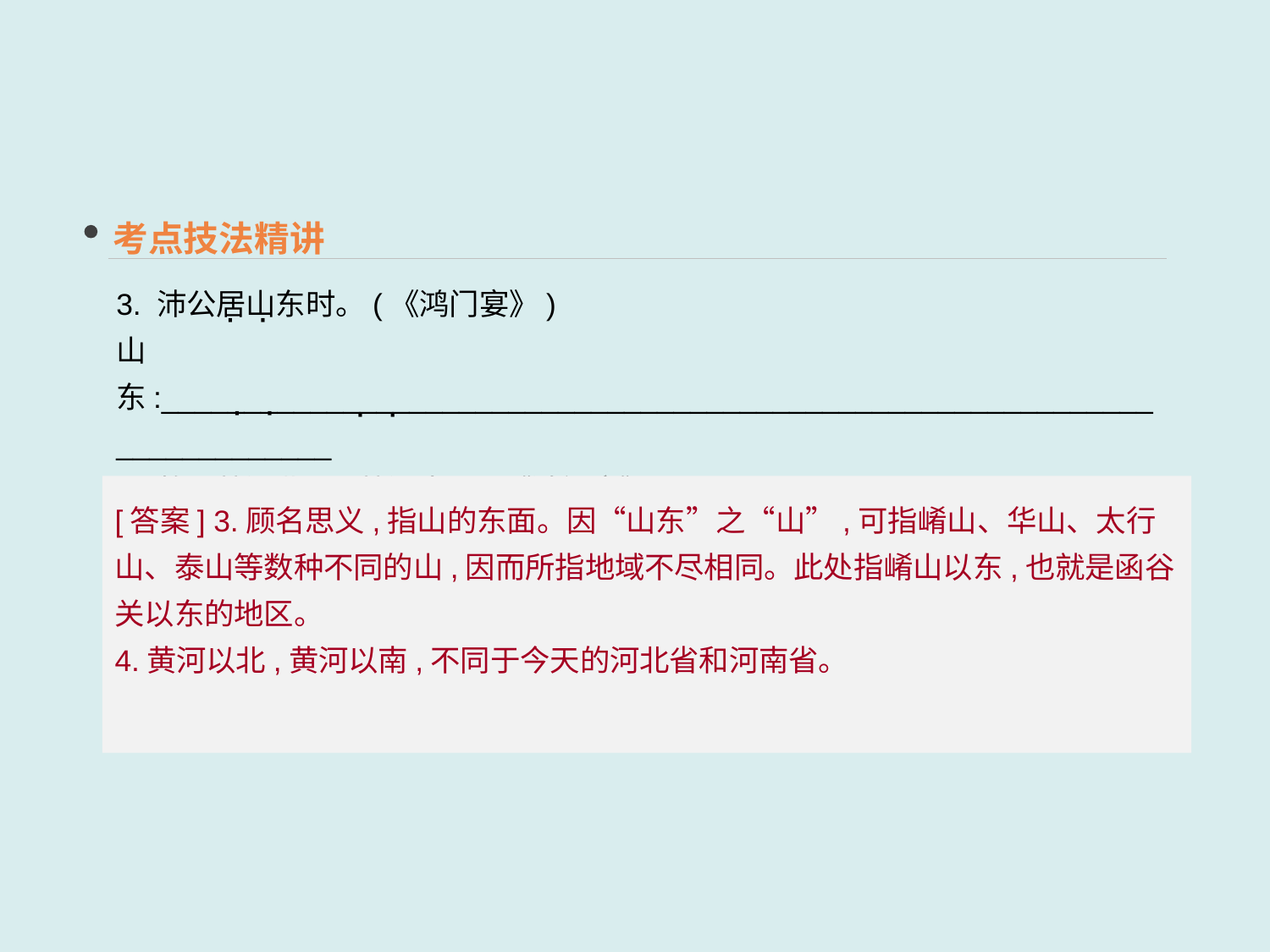

考点技法精讲

3. 沛公居山东时。(《鸿门宴》)
山东:_________________________________________________________________________
4. 将军战河北,臣战河南。(《鸿门宴》)
河北、河南: __________________________________________________________________

 ·  ·
 ·  ·
 ·  ·

[答案] 3.顾名思义,指山的东面。因“山东”之“山”,可指崤山、华山、太行山、泰山等数种不同的山,因而所指地域不尽相同。此处指崤山以东,也就是函谷关以东的地区。
4.黄河以北,黄河以南,不同于今天的河北省和河南省。